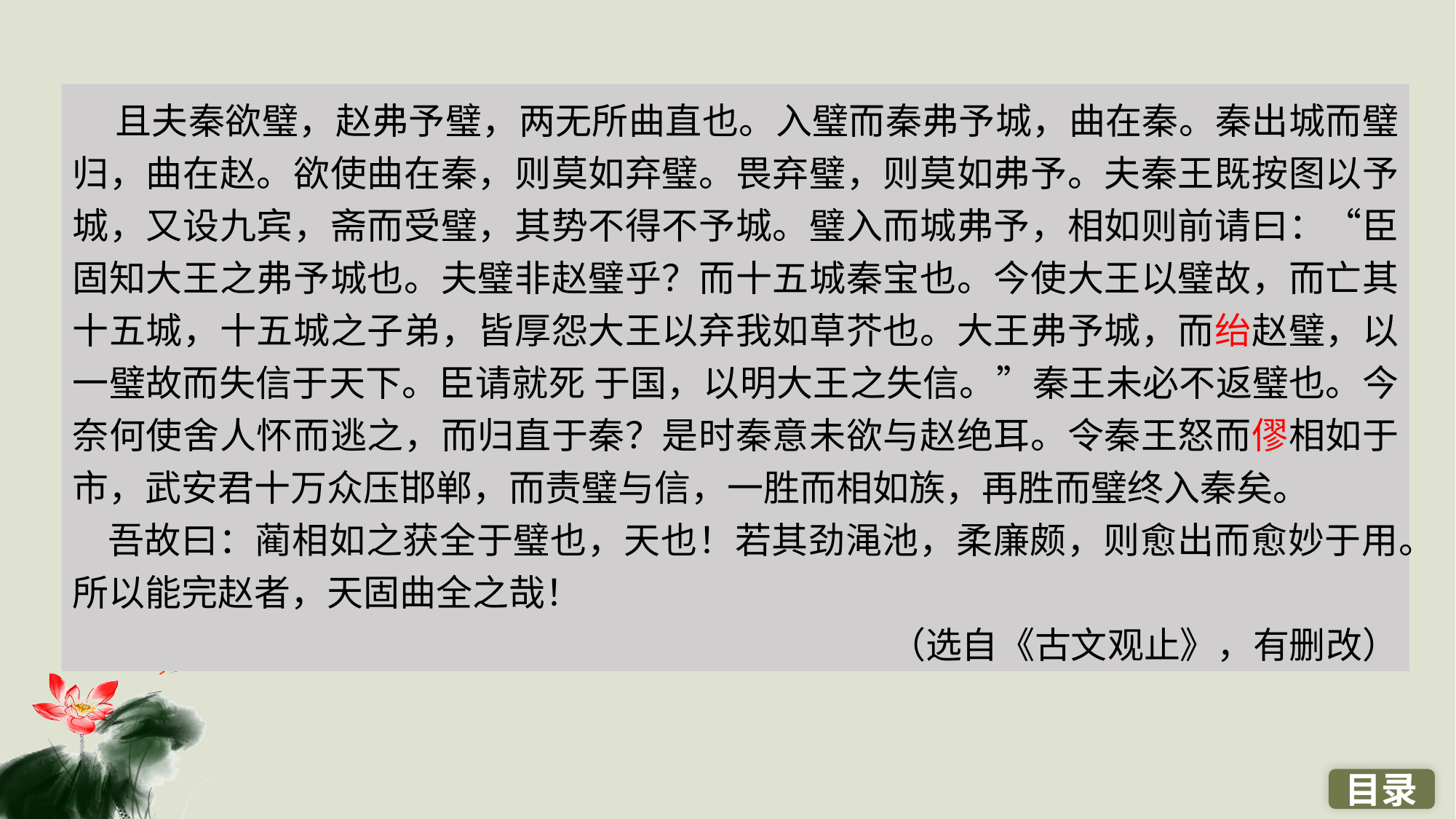

且夫秦欲璧，赵弗予璧，两无所曲直也。入璧而秦弗予城，曲在秦。秦出城而璧归，曲在赵。欲使曲在秦，则莫如弃璧。畏弃璧，则莫如弗予。夫秦王既按图以予城，又设九宾，斋而受璧，其势不得不予城。璧入而城弗予，相如则前请曰：“臣固知大王之弗予城也。夫璧非赵璧乎？而十五城秦宝也。今使大王以璧故，而亡其十五城，十五城之子弟，皆厚怨大王以弃我如草芥也。大王弗予城，而绐赵璧，以一璧故而失信于天下。臣请就死 于国，以明大王之失信。”秦王未必不返璧也。今奈何使舍人怀而逃之，而归直于秦？是时秦意未欲与赵绝耳。令秦王怒而僇相如于市，武安君十万众压邯郸，而责璧与信，一胜而相如族，再胜而璧终入秦矣。
   吾故曰：蔺相如之获全于璧也，天也！若其劲渑池，柔廉颇，则愈出而愈妙于用。所以能完赵者，天固曲全之哉！
（选自《古文观止》，有删改）